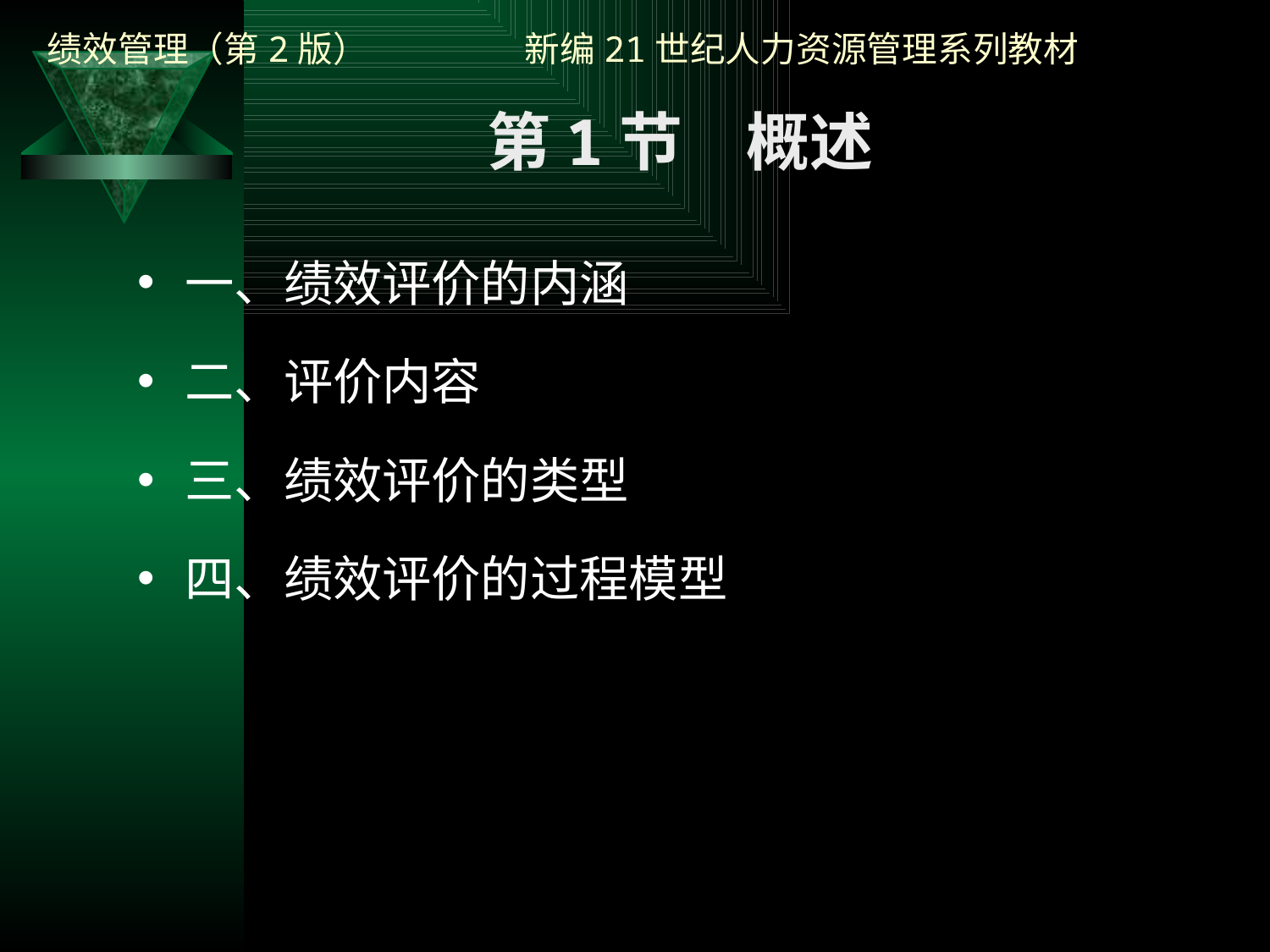

第1节　概述
一、绩效评价的内涵
二、评价内容
三、绩效评价的类型
四、绩效评价的过程模型